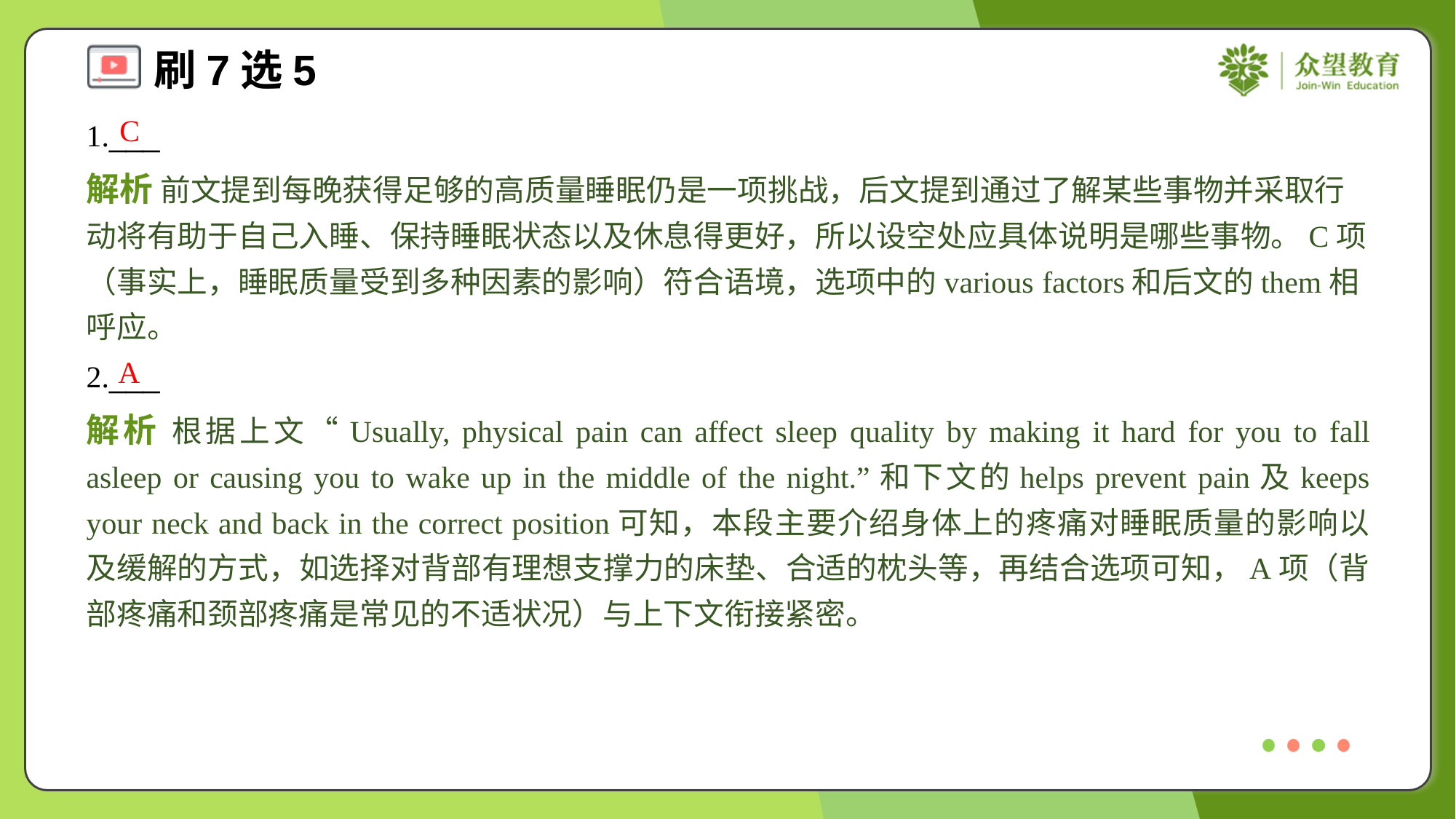

C
1.___
解析 前文提到每晚获得足够的高质量睡眠仍是一项挑战，后文提到通过了解某些事物并采取行动将有助于自己入睡、保持睡眠状态以及休息得更好，所以设空处应具体说明是哪些事物。C项（事实上，睡眠质量受到多种因素的影响）符合语境，选项中的various factors和后文的them相呼应。
A
2.___
解析 根据上文“Usually, physical pain can affect sleep quality by making it hard for you to fall asleep or causing you to wake up in the middle of the night.”和下文的helps prevent pain及keeps your neck and back in the correct position可知，本段主要介绍身体上的疼痛对睡眠质量的影响以及缓解的方式，如选择对背部有理想支撑力的床垫、合适的枕头等，再结合选项可知，A项（背部疼痛和颈部疼痛是常见的不适状况）与上下文衔接紧密。